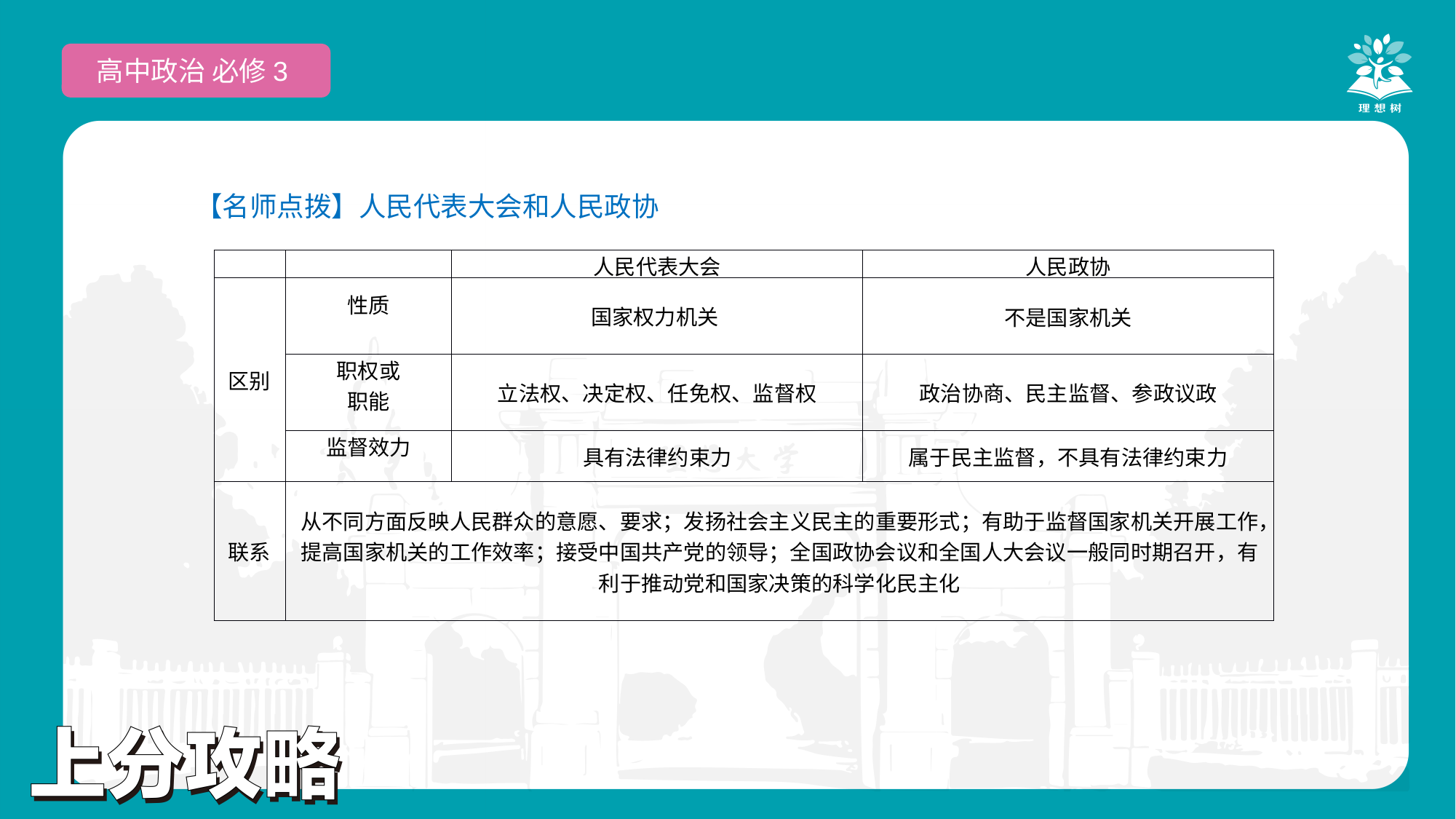

高中政治 必修3
【名师点拨】人民代表大会和人民政协
|  |  | 人民代表大会 | 人民政协 |
| --- | --- | --- | --- |
| 区别 | 性质 | 国家权力机关 | 不是国家机关 |
|  | 职权或 职能 | 立法权、决定权、任免权、监督权 | 政治协商、民主监督、参政议政 |
|  | 监督效力 | 具有法律约束力 | 属于民主监督，不具有法律约束力 |
| 联系 | 从不同方面反映人民群众的意愿、要求；发扬社会主义民主的重要形式；有助于监督国家机关开展工作，提高国家机关的工作效率；接受中国共产党的领导；全国政协会议和全国人大会议一般同时期召开，有利于推动党和国家决策的科学化民主化 |  |  |